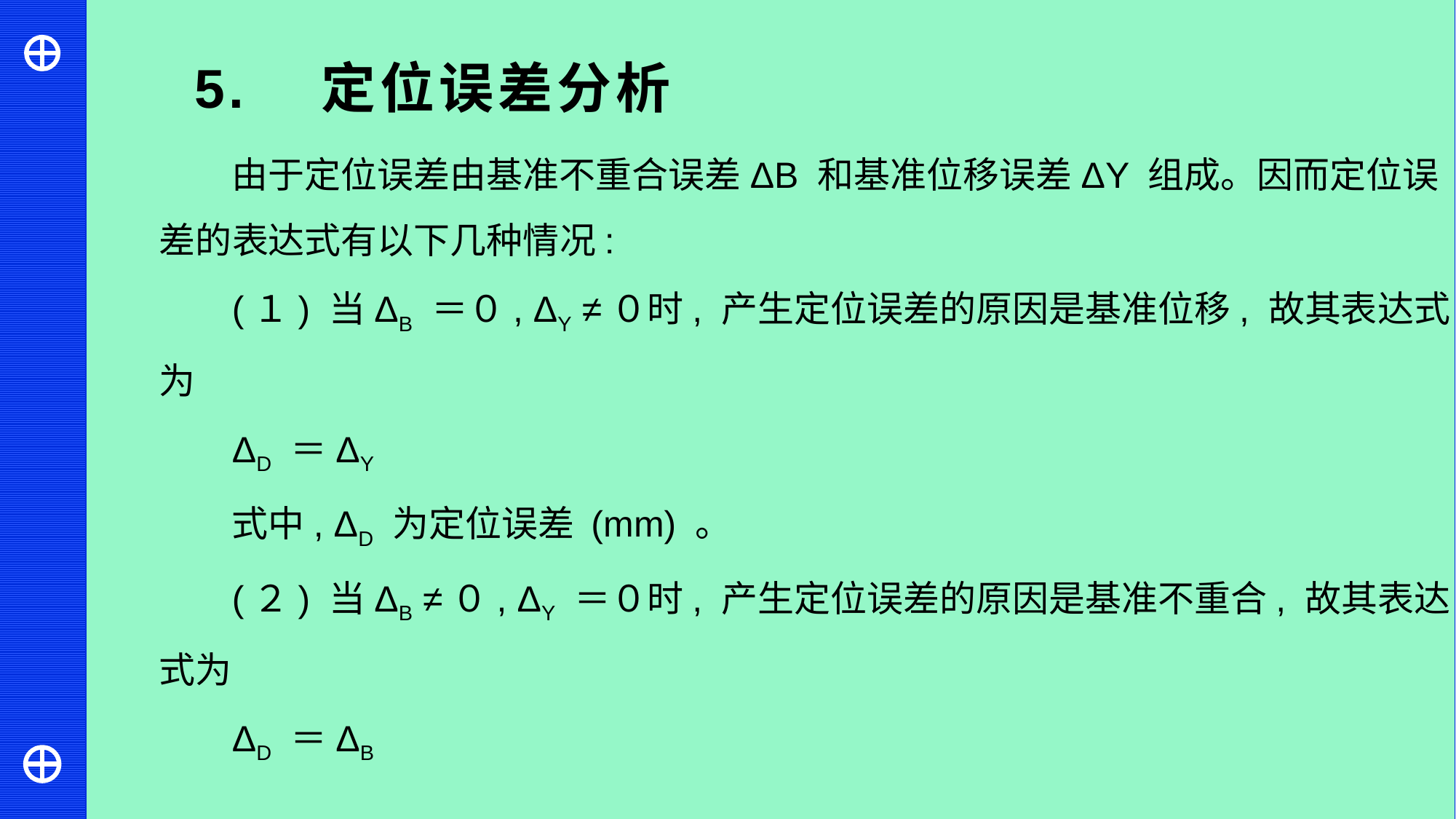

5.   定位误差分析
由于定位误差由基准不重合误差ΔB 和基准位移误差ΔY 组成。因而定位误差的表达式有以下几种情况:
(１) 当ΔB ＝０, ΔY ≠０时, 产生定位误差的原因是基准位移, 故其表达式为
ΔD ＝ΔY
式中, ΔD 为定位误差 (mm) 。
(２) 当ΔB ≠０, ΔY ＝０时, 产生定位误差的原因是基准不重合, 故其表达式为
ΔD ＝ΔB